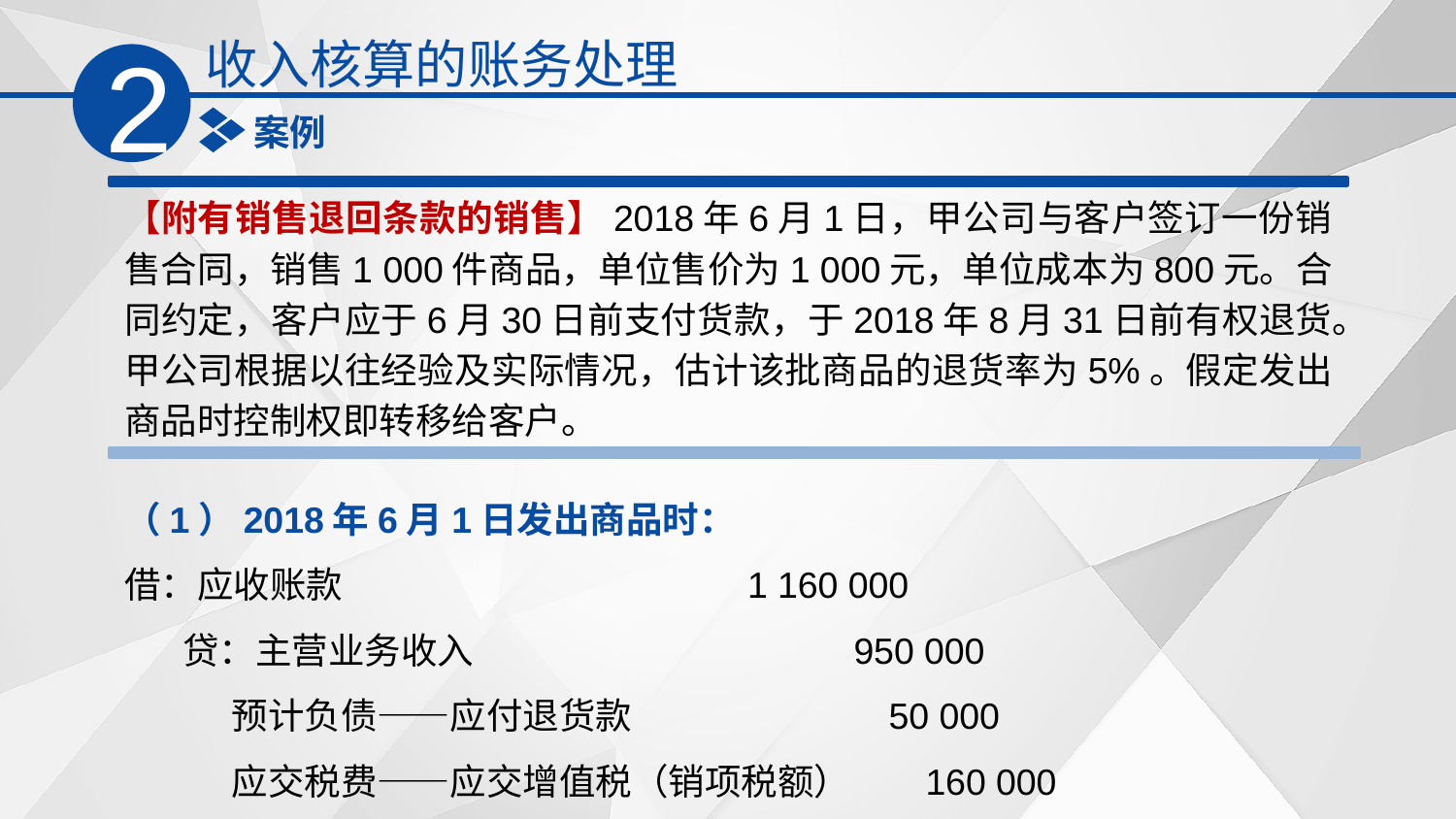

收入核算的账务处理
2

案例

【附有销售退回条款的销售】2018年6月1日，甲公司与客户签订一份销售合同，销售1 000件商品，单位售价为1 000元，单位成本为800元。合同约定，客户应于6月30日前支付货款，于2018年8月31日前有权退货。甲公司根据以往经验及实际情况，估计该批商品的退货率为5%。假定发出商品时控制权即转移给客户。

（1）2018年6月1日发出商品时：
借：应收账款                                                1 160 000
      贷：主营业务收入                                             950 000
            预计负债——应付退货款                              50 000
            应交税费——应交增值税（销项税额）        160 000